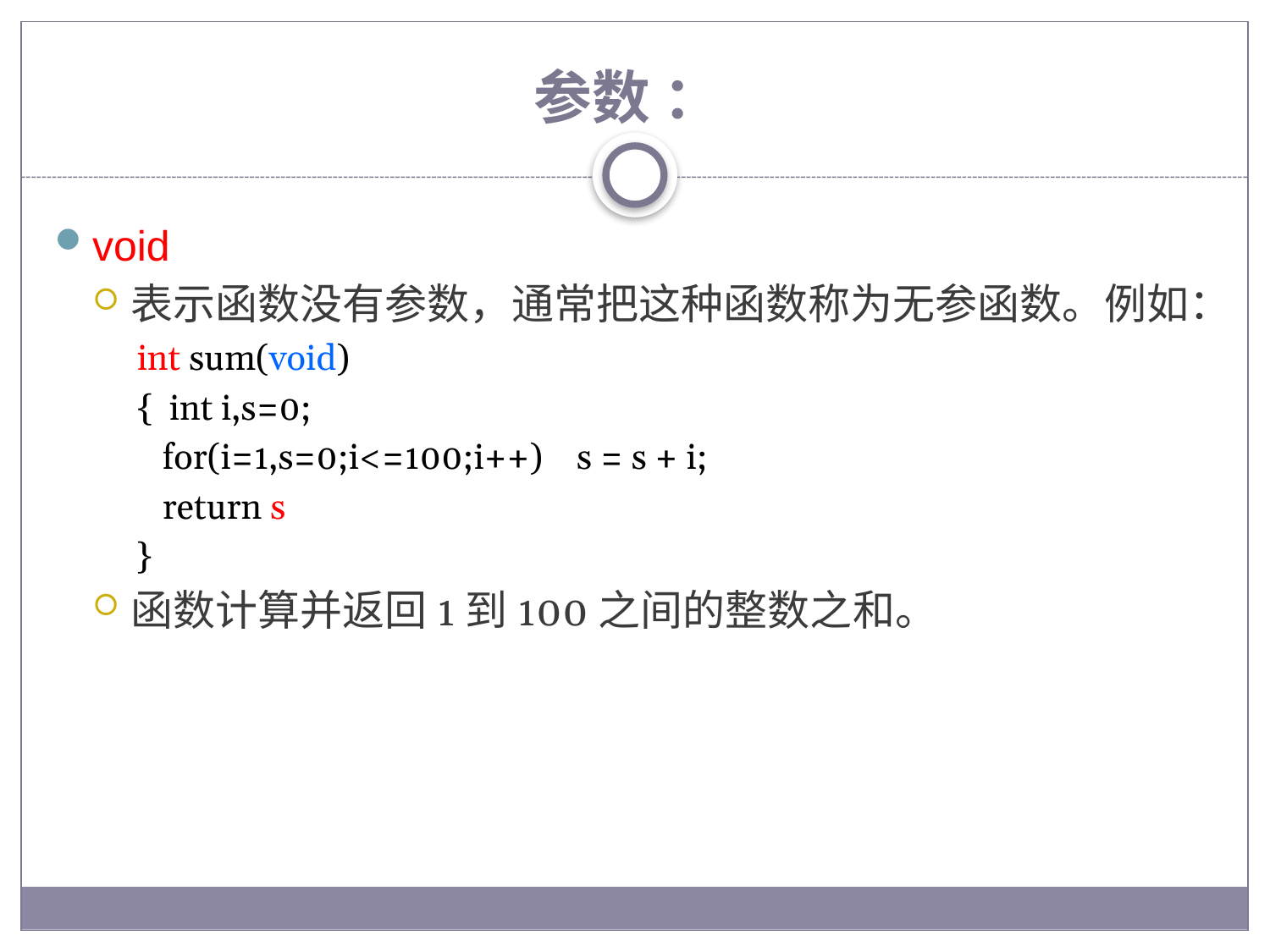

# 参数 ：
void
表示函数没有参数，通常把这种函数称为无参函数。例如：
int sum(void)
{  int i,s=0;
   for(i=1,s=0;i<=100;i++)    s = s + i;
   return s
}
函数计算并返回1到100之间的整数之和。